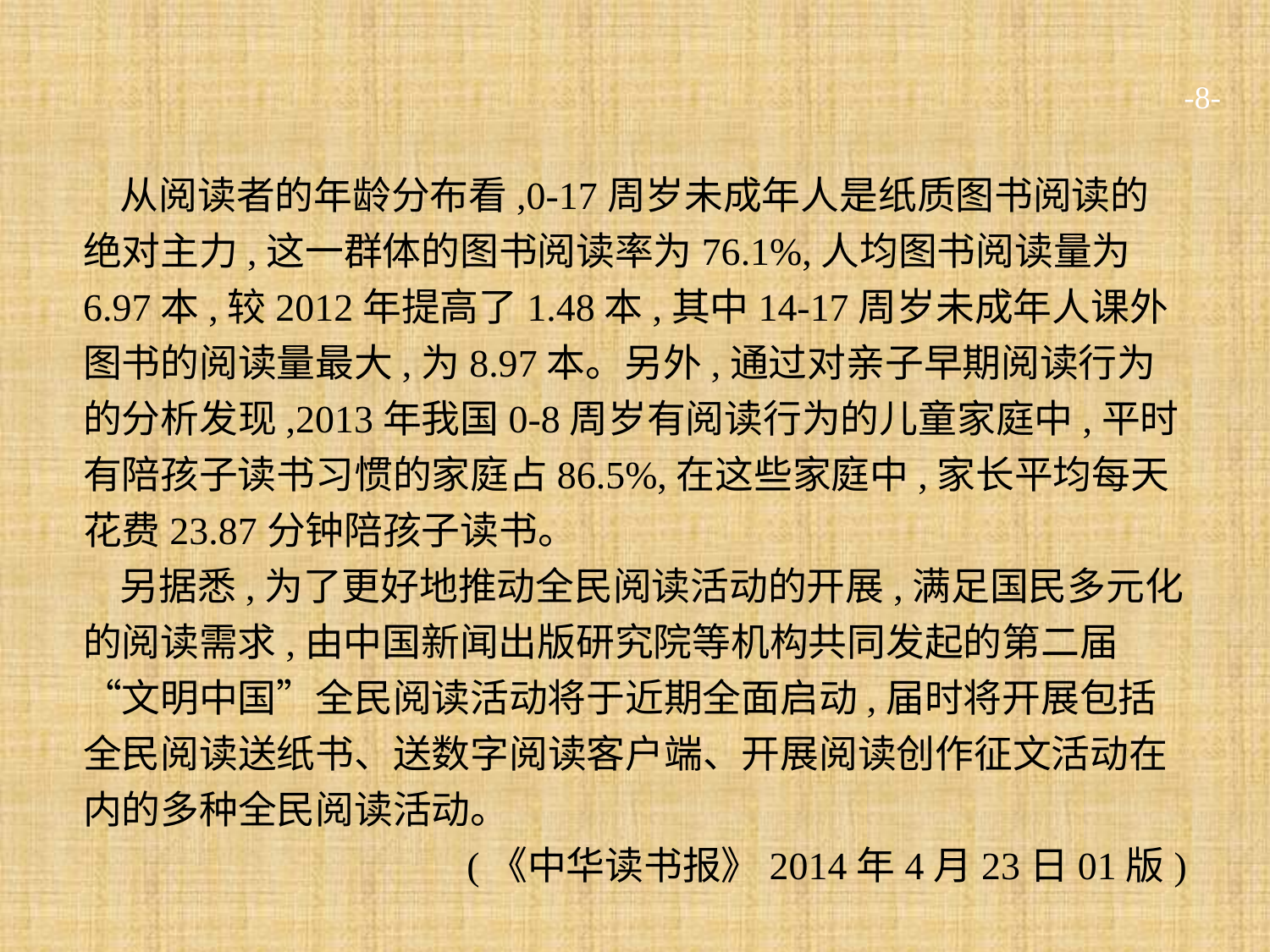

-8-
从阅读者的年龄分布看,0-17周岁未成年人是纸质图书阅读的绝对主力,这一群体的图书阅读率为76.1%,人均图书阅读量为6.97本,较2012年提高了1.48本,其中14-17周岁未成年人课外图书的阅读量最大,为8.97本。另外,通过对亲子早期阅读行为的分析发现,2013年我国0-8周岁有阅读行为的儿童家庭中,平时有陪孩子读书习惯的家庭占86.5%,在这些家庭中,家长平均每天花费23.87分钟陪孩子读书。
另据悉,为了更好地推动全民阅读活动的开展,满足国民多元化的阅读需求,由中国新闻出版研究院等机构共同发起的第二届“文明中国”全民阅读活动将于近期全面启动,届时将开展包括全民阅读送纸书、送数字阅读客户端、开展阅读创作征文活动在内的多种全民阅读活动。
(《中华读书报》2014年4月23日01版)